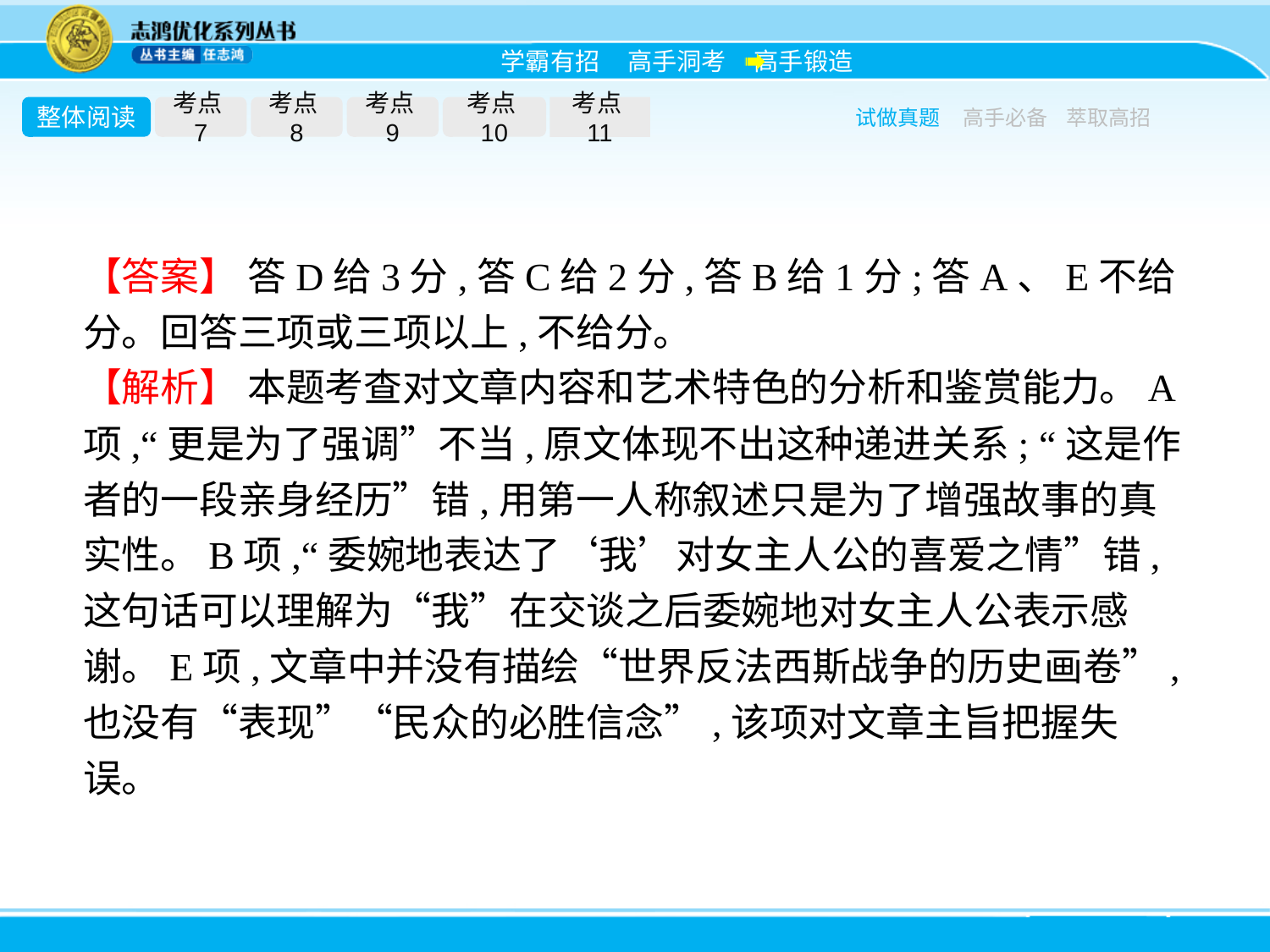

整体阅读
考点7
考点8
考点9
考点10
考点11
试做真题
高手必备
萃取高招
【答案】 答D给3分,答C给2分,答B给1分;答A、E不给分。回答三项或三项以上,不给分。
【解析】 本题考查对文章内容和艺术特色的分析和鉴赏能力。A项,“更是为了强调”不当,原文体现不出这种递进关系; “这是作者的一段亲身经历”错,用第一人称叙述只是为了增强故事的真实性。B项,“委婉地表达了‘我’对女主人公的喜爱之情”错,这句话可以理解为“我”在交谈之后委婉地对女主人公表示感谢。E项,文章中并没有描绘“世界反法西斯战争的历史画卷”,也没有“表现”“民众的必胜信念”,该项对文章主旨把握失误。